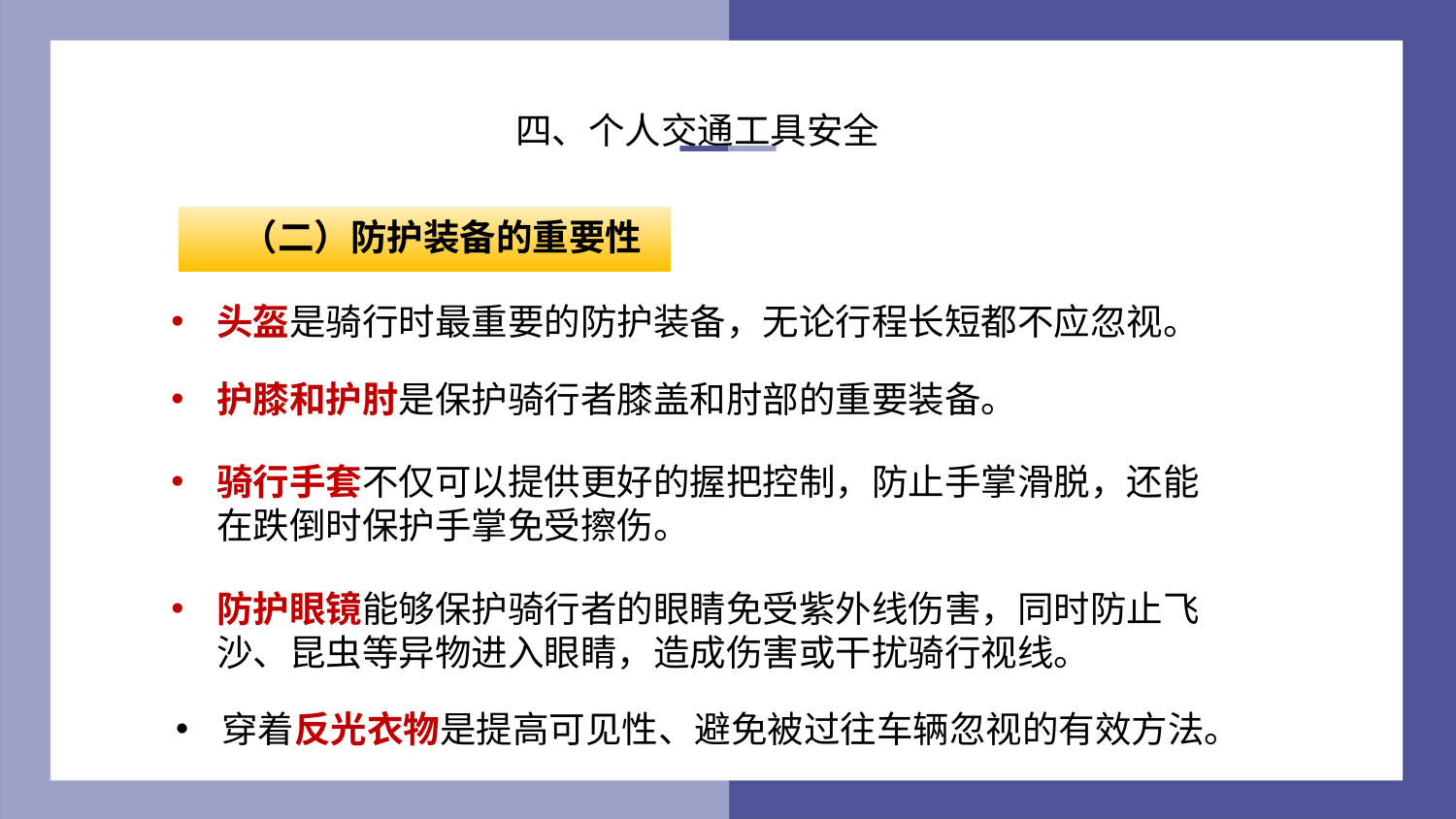

四、个人交通工具安全

（二）防护装备的重要性
头盔是骑行时最重要的防护装备，无论行程长短都不应忽视。

护膝和护肘是保护骑行者膝盖和肘部的重要装备。
骑行手套不仅可以提供更好的握把控制，防止手掌滑脱，还能在跌倒时保护手掌免受擦伤。
防护眼镜能够保护骑行者的眼睛免受紫外线伤害，同时防止飞沙、昆虫等异物进入眼睛，造成伤害或干扰骑行视线。

穿着反光衣物是提高可见性、避免被过往车辆忽视的有效方法。